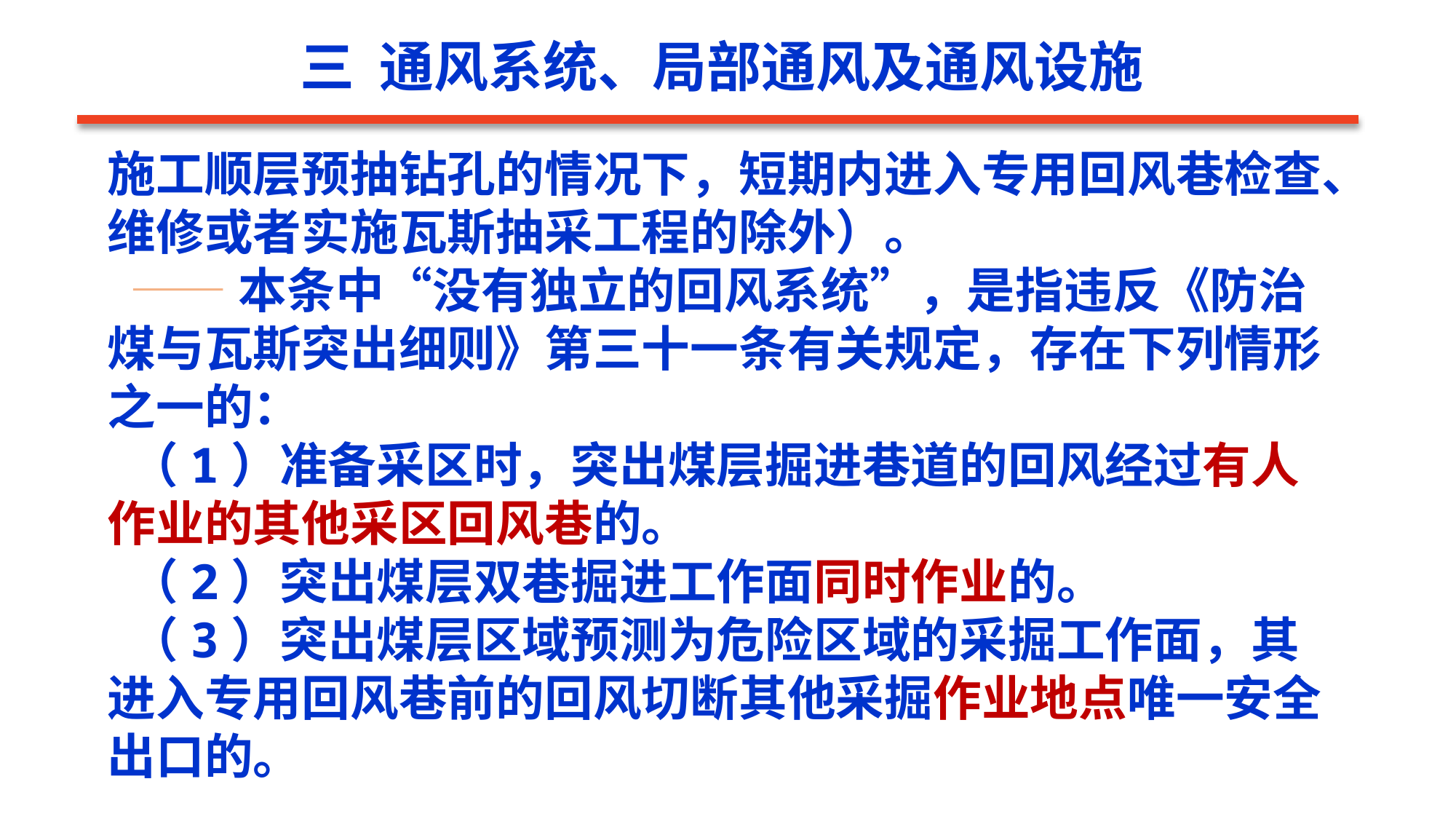

三  通风系统、局部通风及通风设施
施工顺层预抽钻孔的情况下，短期内进入专用回风巷检查、维修或者实施瓦斯抽采工程的除外）。
  ——本条中“没有独立的回风系统”，是指违反《防治煤与瓦斯突出细则》第三十一条有关规定，存在下列情形之一的：
 （1）准备采区时，突出煤层掘进巷道的回风经过有人作业的其他采区回风巷的。
 （2）突出煤层双巷掘进工作面同时作业的。
 （3）突出煤层区域预测为危险区域的采掘工作面，其进入专用回风巷前的回风切断其他采掘作业地点唯一安全出口的。